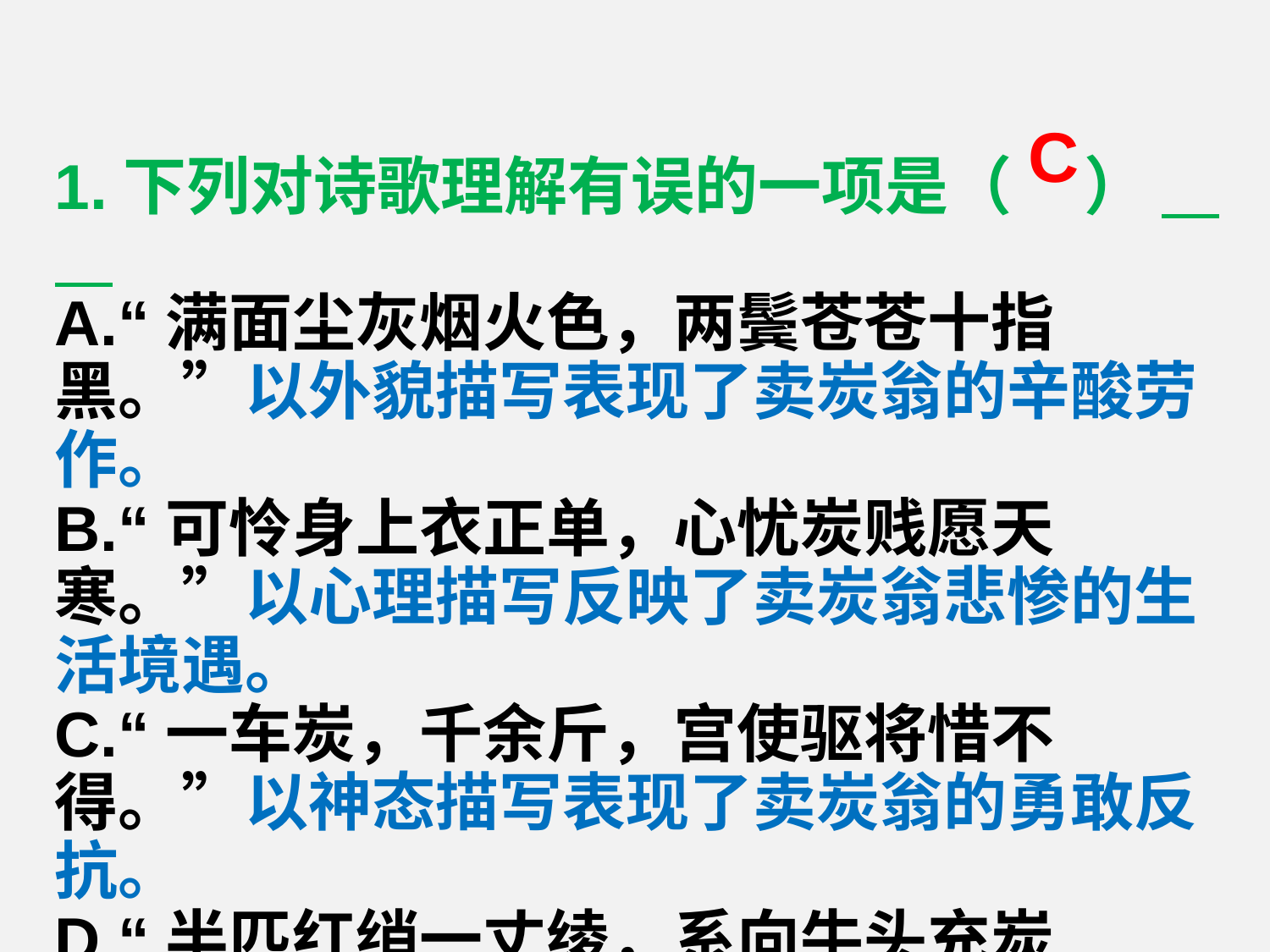

C
1.下列对诗歌理解有误的一项是（     ）
A.“满面尘灰烟火色，两鬓苍苍十指黑。”以外貌描写表现了卖炭翁的辛酸劳作。
B.“可怜身上衣正单，心忧炭贱愿天寒。”以心理描写反映了卖炭翁悲惨的生活境遇。
C.“一车炭，千余斤，宫使驱将惜不得。”以神态描写表现了卖炭翁的勇敢反抗。
D.“半匹红绡一丈绫，系向牛头充炭直。”以动作描写揭露了宫使凶残掠夺的面目。